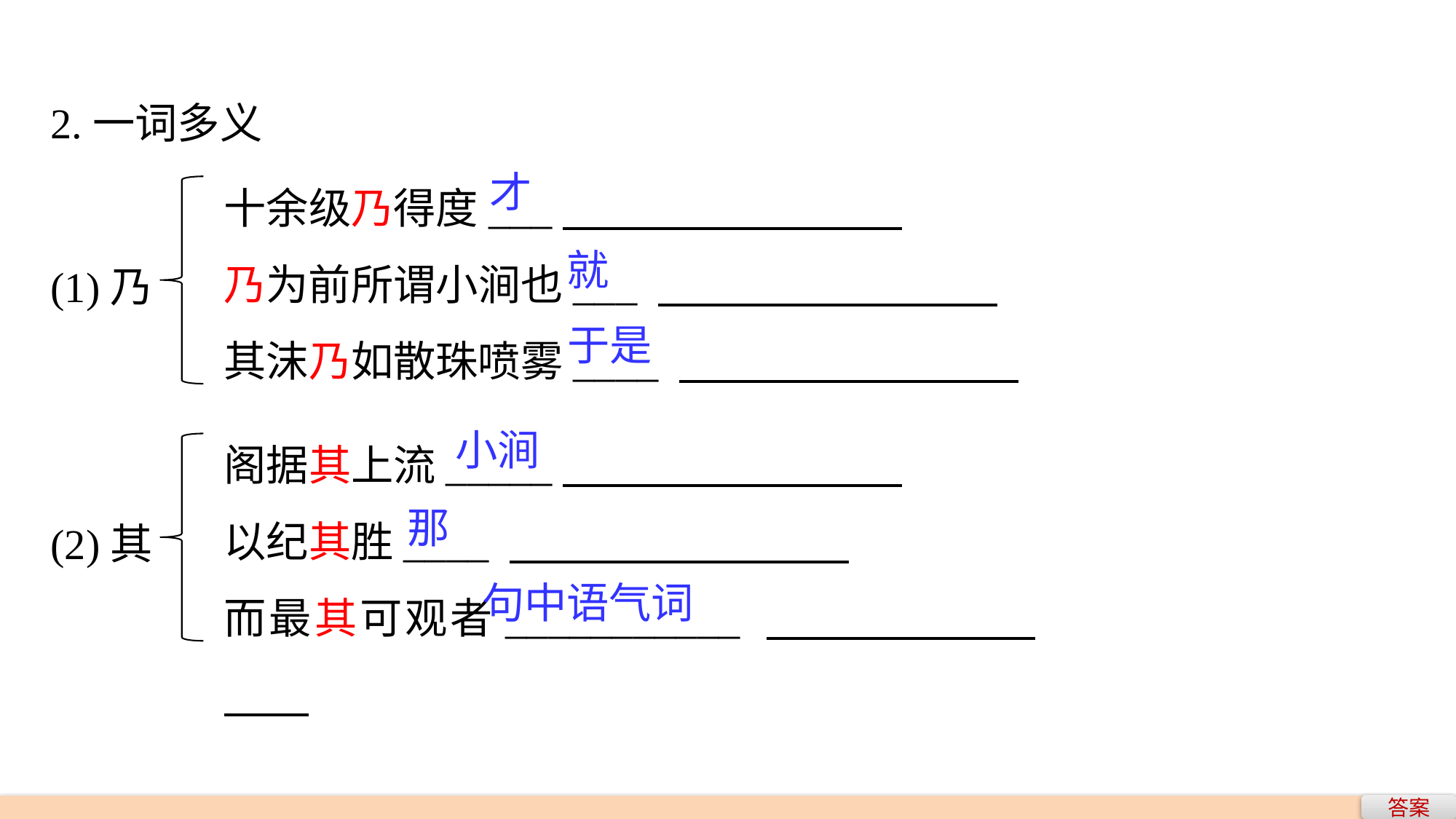

2.一词多义
十余级乃得度___
乃为前所谓小涧也___
其沫乃如散珠喷雾____
才

(1)乃
就
于是
阁据其上流_____
以纪其胜____
而最其可观者___________
小涧

(2)其
那
句中语气词
答案